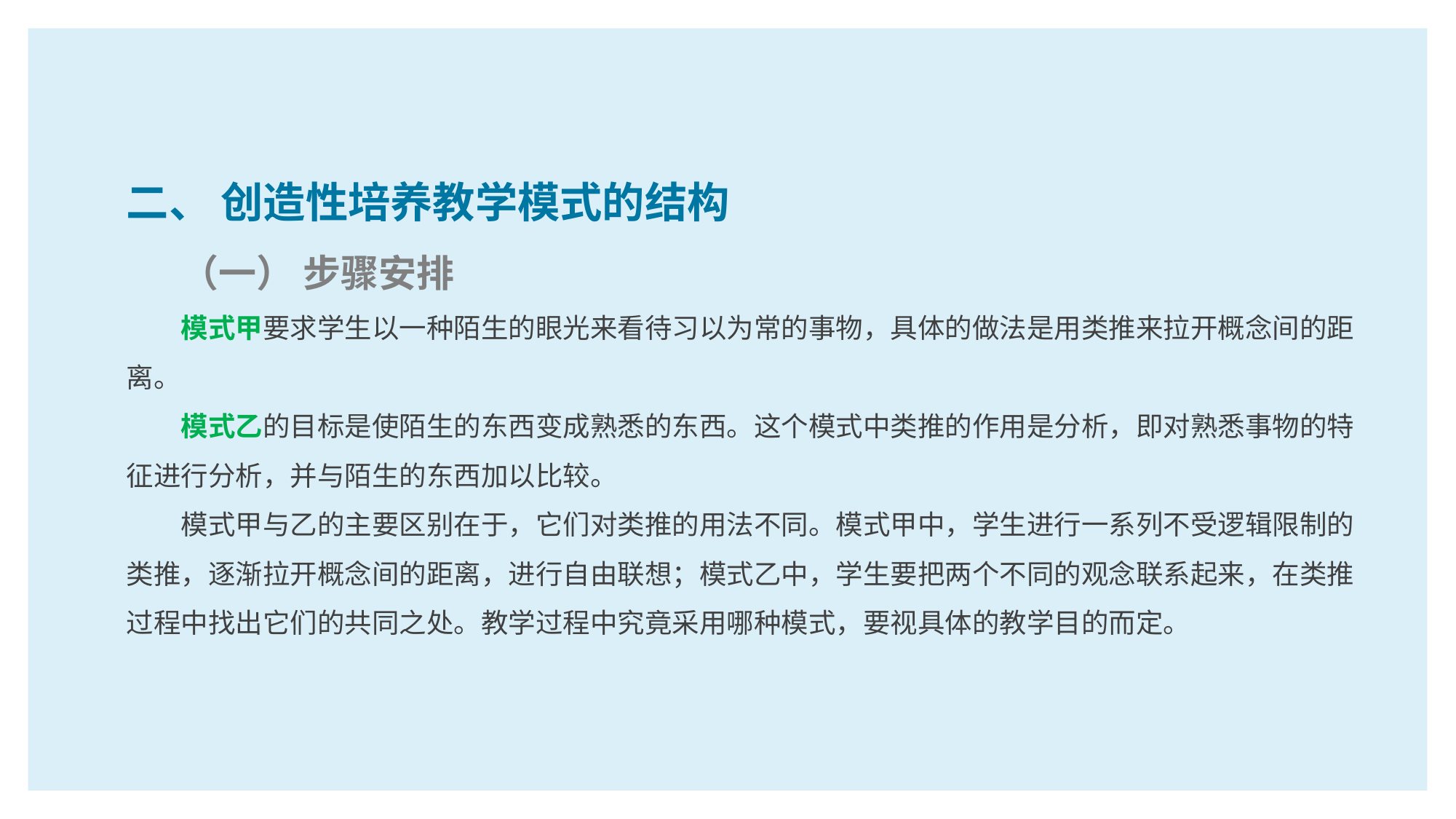

二、 创造性培养教学模式的结构
（一） 步骤安排
模式甲要求学生以一种陌生的眼光来看待习以为常的事物，具体的做法是用类推来拉开概念间的距离。
模式乙的目标是使陌生的东西变成熟悉的东西。这个模式中类推的作用是分析，即对熟悉事物的特征进行分析，并与陌生的东西加以比较。
模式甲与乙的主要区别在于，它们对类推的用法不同。模式甲中，学生进行一系列不受逻辑限制的类推，逐渐拉开概念间的距离，进行自由联想；模式乙中，学生要把两个不同的观念联系起来，在类推过程中找出它们的共同之处。教学过程中究竟采用哪种模式，要视具体的教学目的而定。